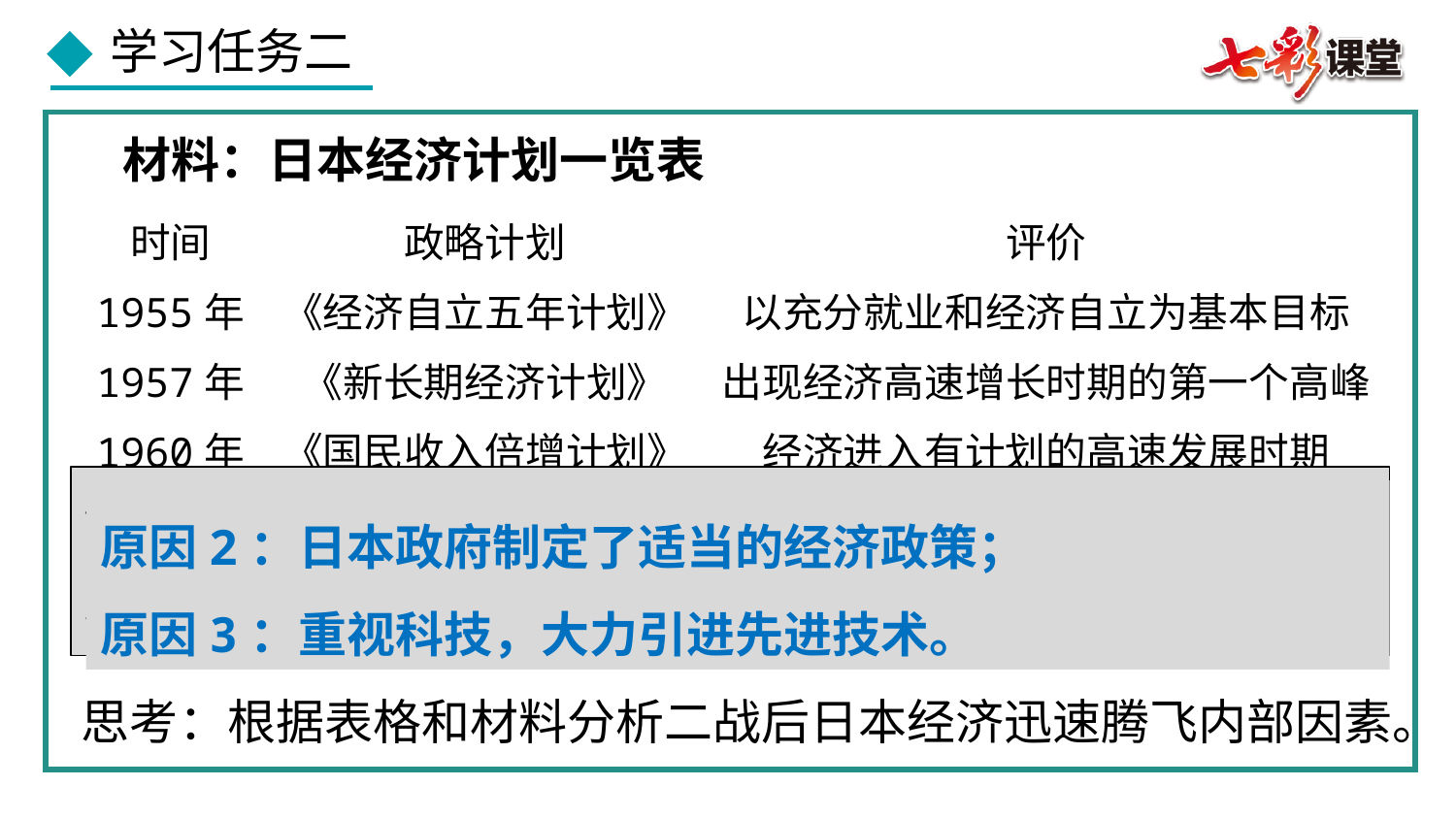

材料：日本经济计划一览表
| 时间 | 政略计划 | 评价 |
| --- | --- | --- |
| 1955年 | 《经济自立五年计划》 | 以充分就业和经济自立为基本目标 |
| 1957年 | 《新长期经济计划》 | 出现经济高速增长时期的第一个高峰 |
| 1960年 | 《国民收入倍增计划》 | 经济进入有计划的高速发展时期 |
材料：日本还积极引进外国最新的研究开发成果，科研经费占国民生产总值的比重在上世纪七八十年代为2.5%，90年代上升为3.0%左右，达到世界最高水平。
原因2：日本政府制定了适当的经济政策；
原因3：重视科技，大力引进先进技术。
思考：根据表格和材料分析二战后日本经济迅速腾飞内部因素。